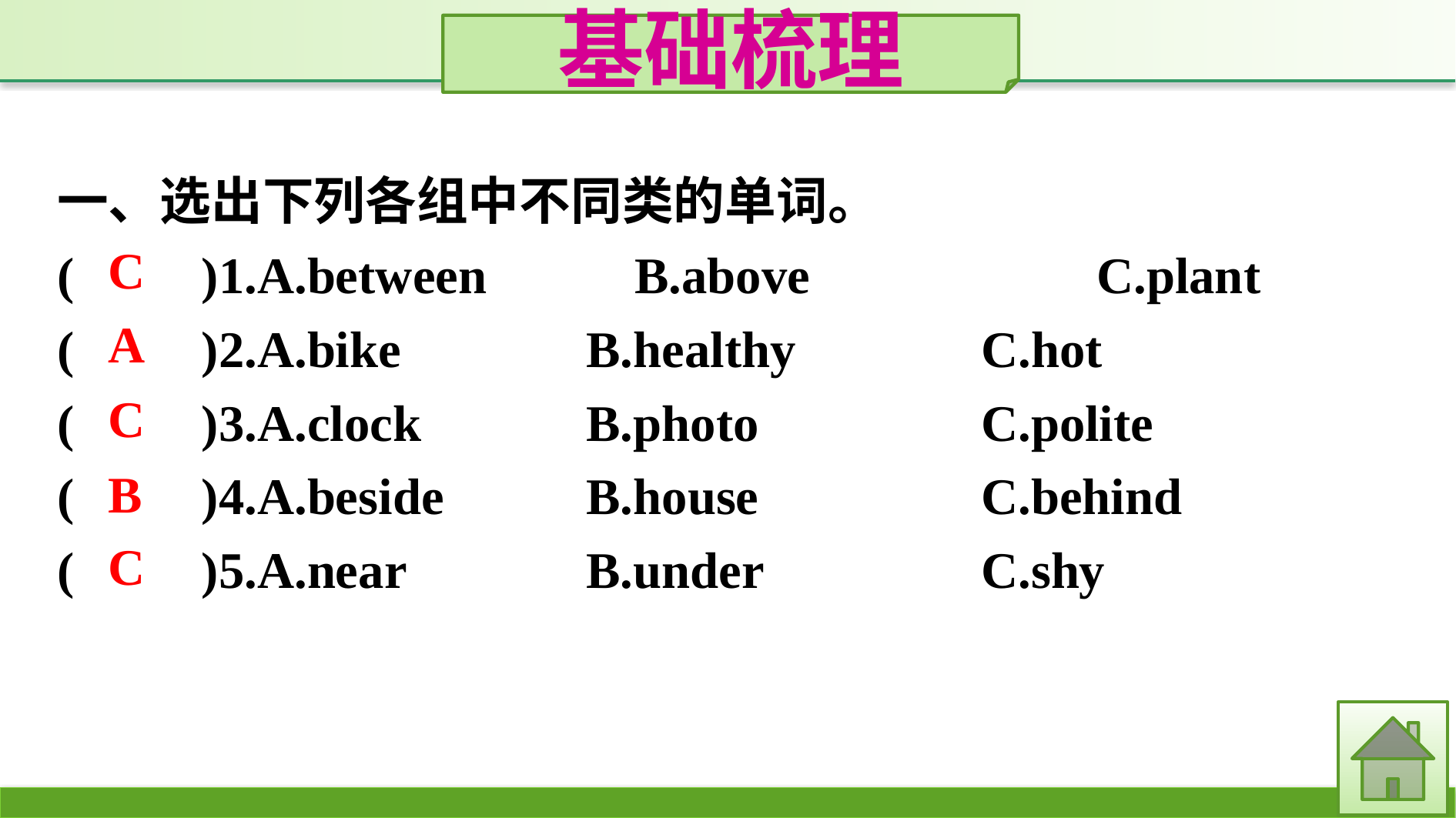

基础梳理
一、选出下列各组中不同类的单词。
(　　)1.A.between　　	B.above　　		C.plant
(　　)2.A.bike		B.healthy		C.hot
(　　)3.A.clock		B.photo		C.polite
(　　)4.A.beside		B.house		C.behind
(　　)5.A.near		B.under		C.shy
C
A
C
B
C